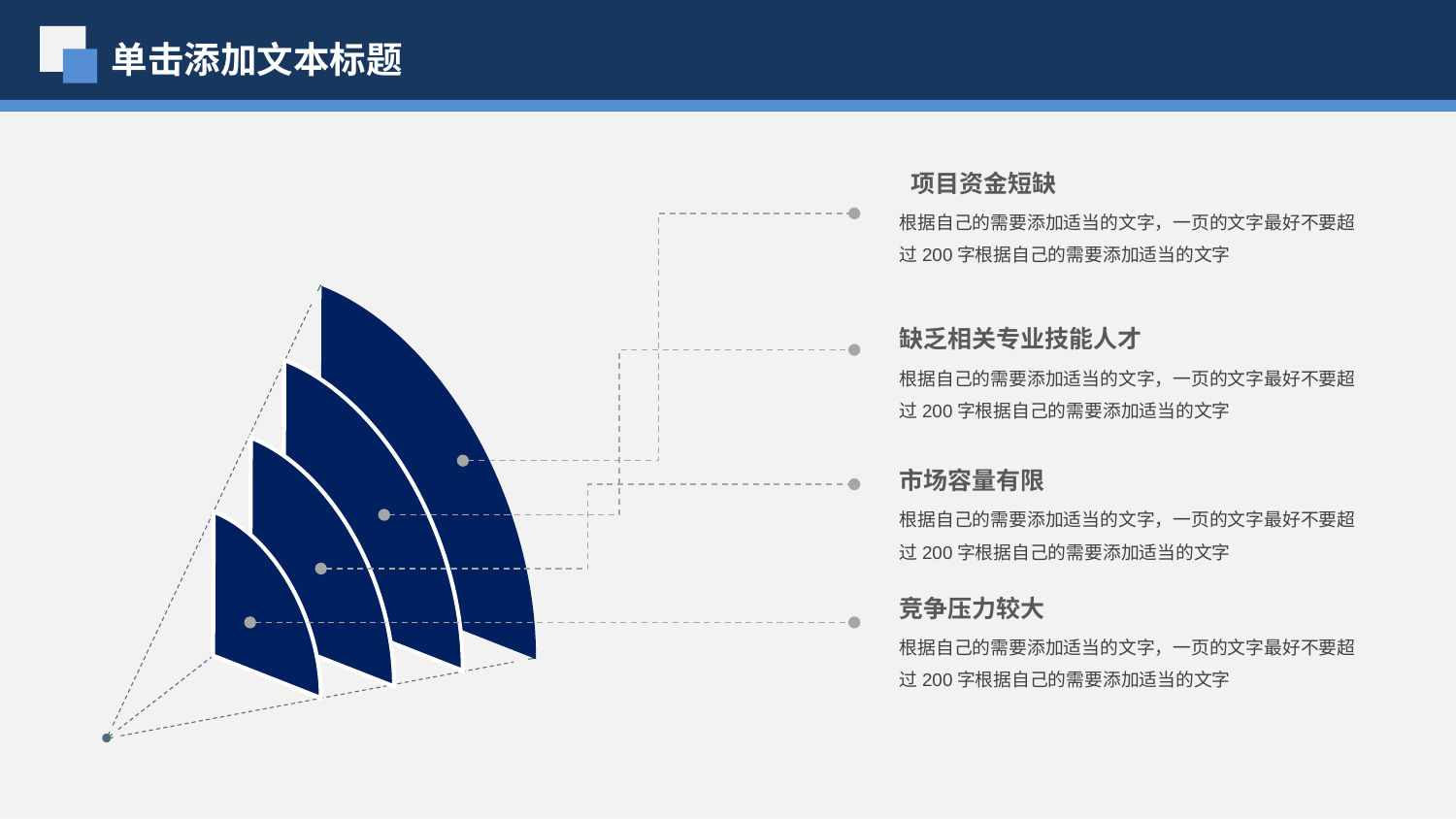

单击添加文本标题

 项目资金短缺
根据自己的需要添加适当的文字，一页的文字最好不要超过200字根据自己的需要添加适当的文字

缺乏相关专业技能人才
根据自己的需要添加适当的文字，一页的文字最好不要超过200字根据自己的需要添加适当的文字

市场容量有限
根据自己的需要添加适当的文字，一页的文字最好不要超过200字根据自己的需要添加适当的文字

竞争压力较大
根据自己的需要添加适当的文字，一页的文字最好不要超过200字根据自己的需要添加适当的文字